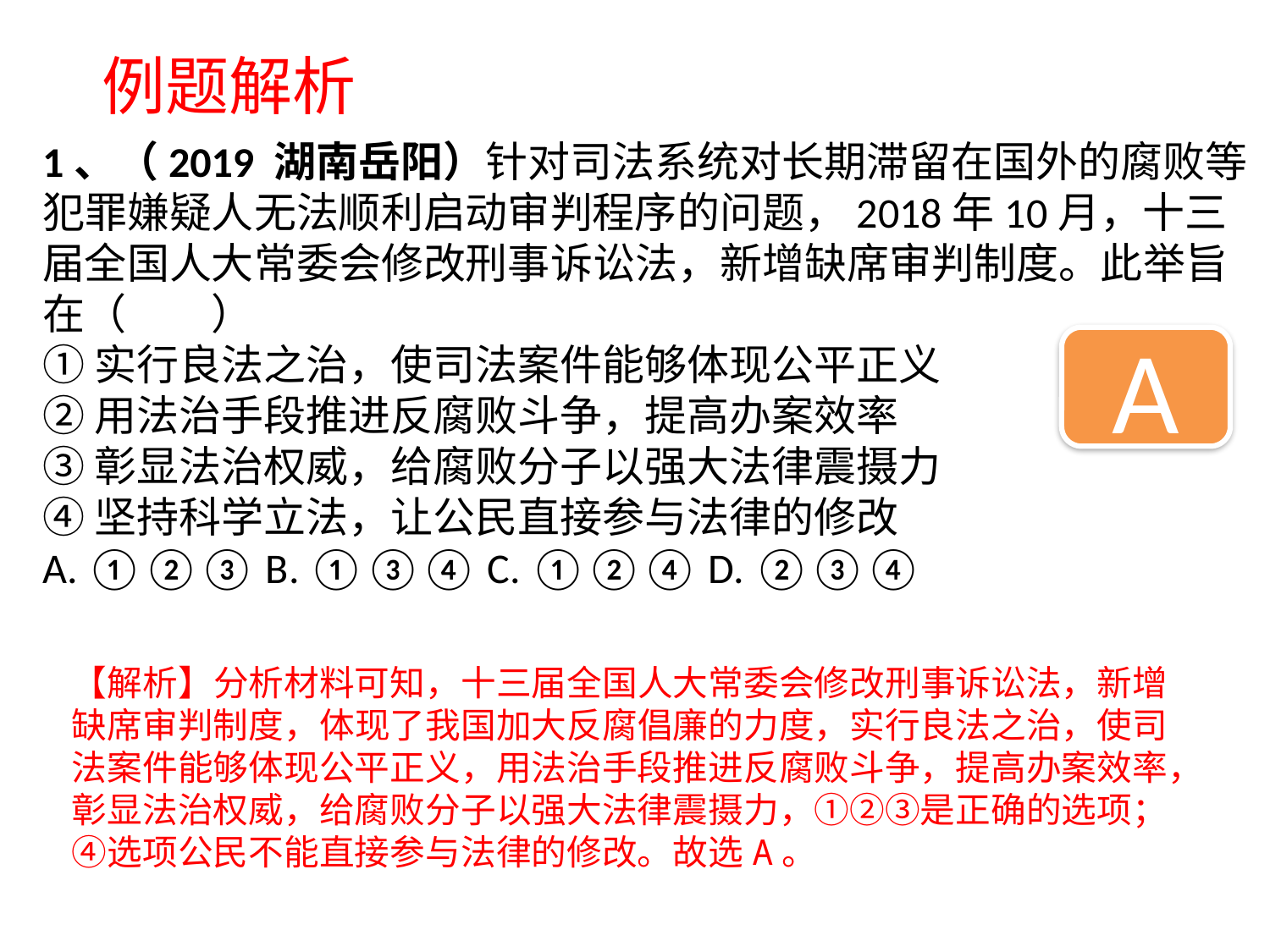

例题解析
1、（2019 湖南岳阳）针对司法系统对长期滞留在国外的腐败等犯罪嫌疑人无法顺利启动审判程序的问题，2018年10月，十三届全国人大常委会修改刑事诉讼法，新增缺席审判制度。此举旨在（　　）
①实行良法之治，使司法案件能够体现公平正义
②用法治手段推进反腐败斗争，提高办案效率
③彰显法治权威，给腐败分子以强大法律震摄力
④坚持科学立法，让公民直接参与法律的修改
A. ①②③ B. ①③④ C. ①②④ D. ②③④
A
【解析】分析材料可知，十三届全国人大常委会修改刑事诉讼法，新增缺席审判制度，体现了我国加大反腐倡廉的力度，实行良法之治，使司法案件能够体现公平正义，用法治手段推进反腐败斗争，提高办案效率，彰显法治权威，给腐败分子以强大法律震摄力，①②③是正确的选项；④选项公民不能直接参与法律的修改。故选A。